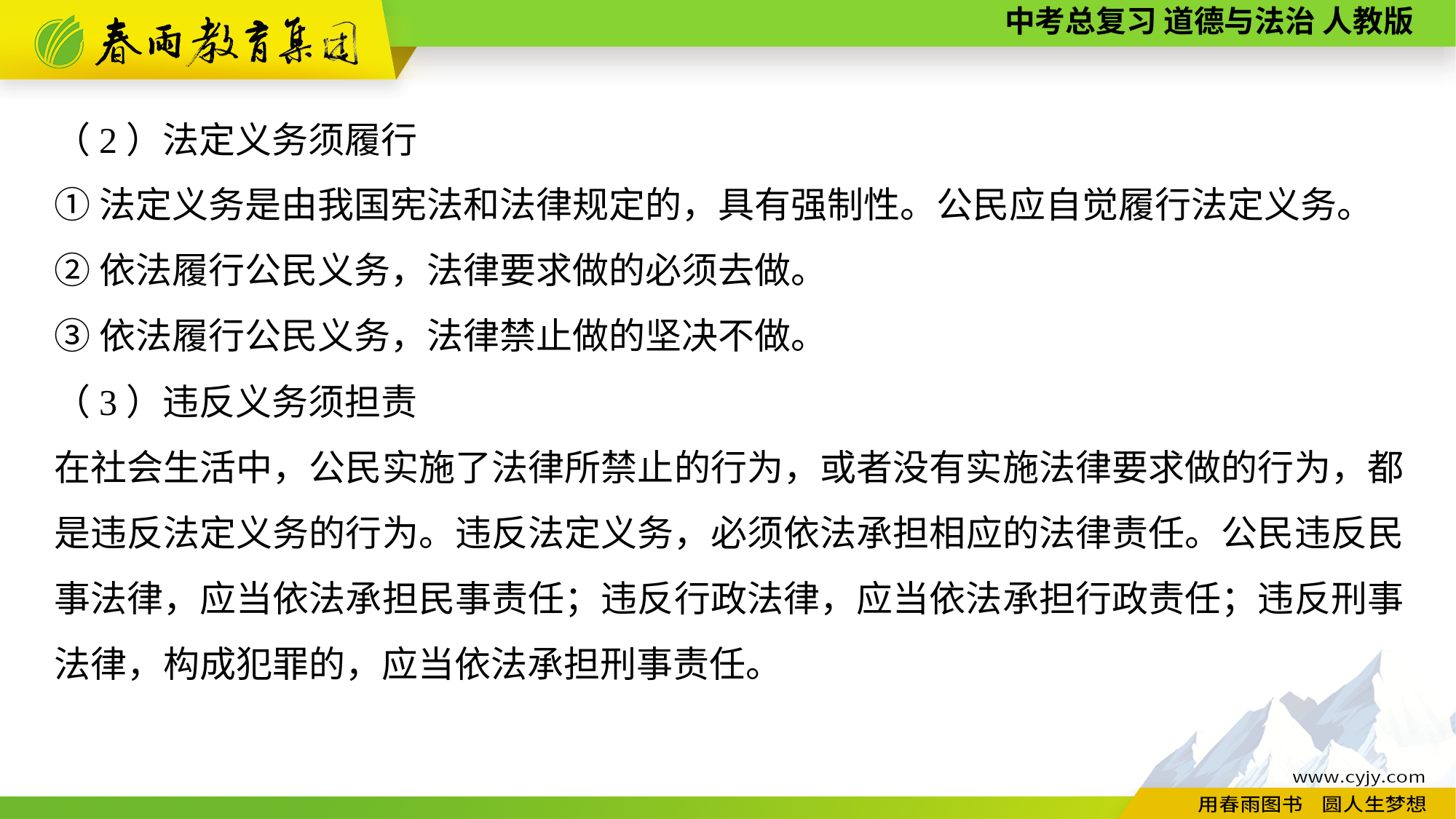

（2）法定义务须履行
①法定义务是由我国宪法和法律规定的，具有强制性。公民应自觉履行法定义务。
②依法履行公民义务，法律要求做的必须去做。
③依法履行公民义务，法律禁止做的坚决不做。
（3）违反义务须担责
在社会生活中，公民实施了法律所禁止的行为，或者没有实施法律要求做的行为，都是违反法定义务的行为。违反法定义务，必须依法承担相应的法律责任。公民违反民事法律，应当依法承担民事责任；违反行政法律，应当依法承担行政责任；违反刑事法律，构成犯罪的，应当依法承担刑事责任。